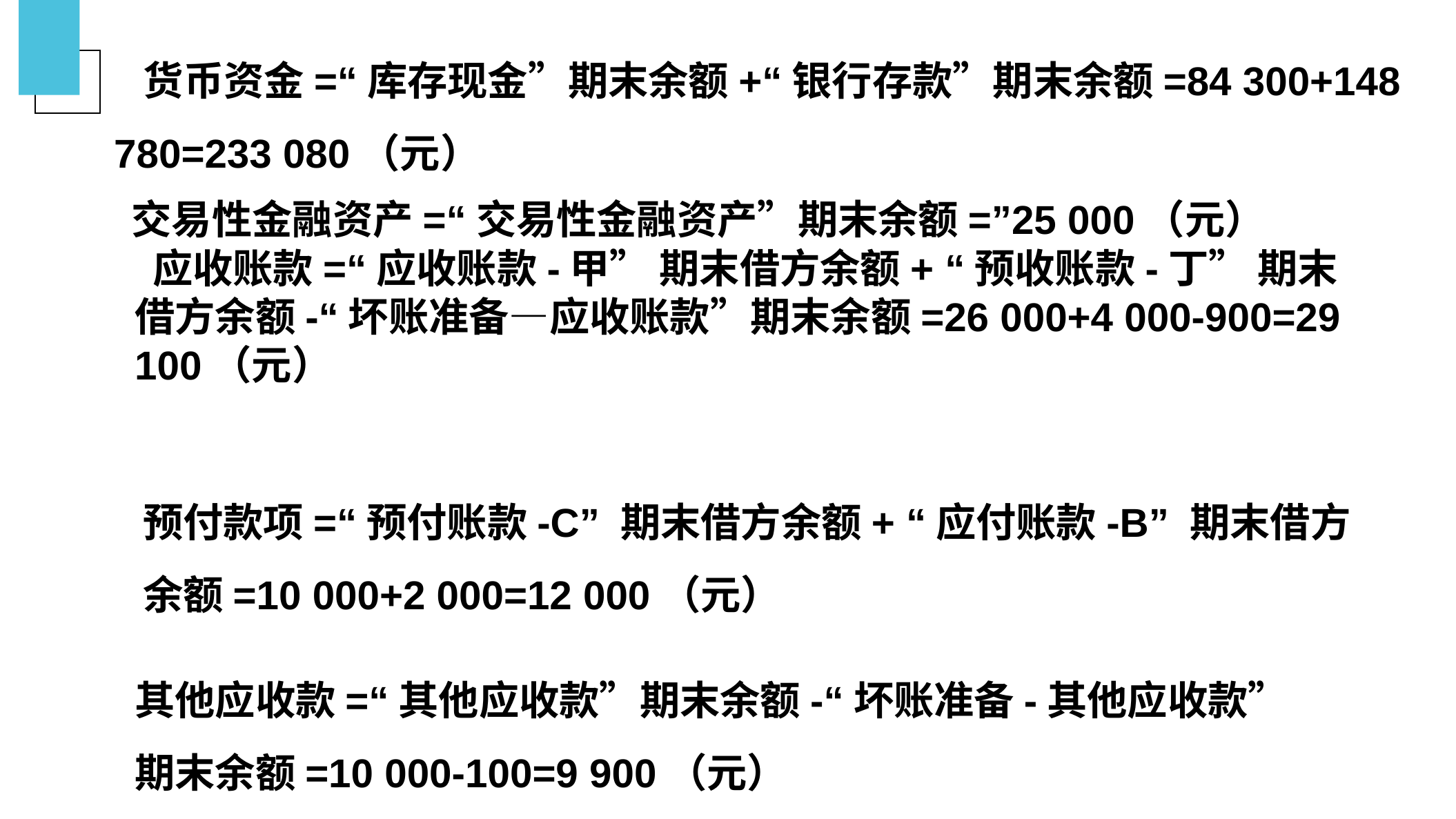

货币资金=“库存现金”期末余额+“银行存款”期末余额=84 300+148 780=233 080（元）

交易性金融资产=“交易性金融资产”期末余额=”25 000（元）
  应收账款=“应收账款-甲” 期末借方余额+ “预收账款-丁” 期末借方余额-“坏账准备—应收账款”期末余额=26 000+4 000-900=29 100（元）
预付款项=“预付账款-C” 期末借方余额+ “应付账款-B” 期末借方余额=10 000+2 000=12 000（元）
其他应收款=“其他应收款”期末余额-“坏账准备-其他应收款” 期末余额=10 000-100=9 900（元）